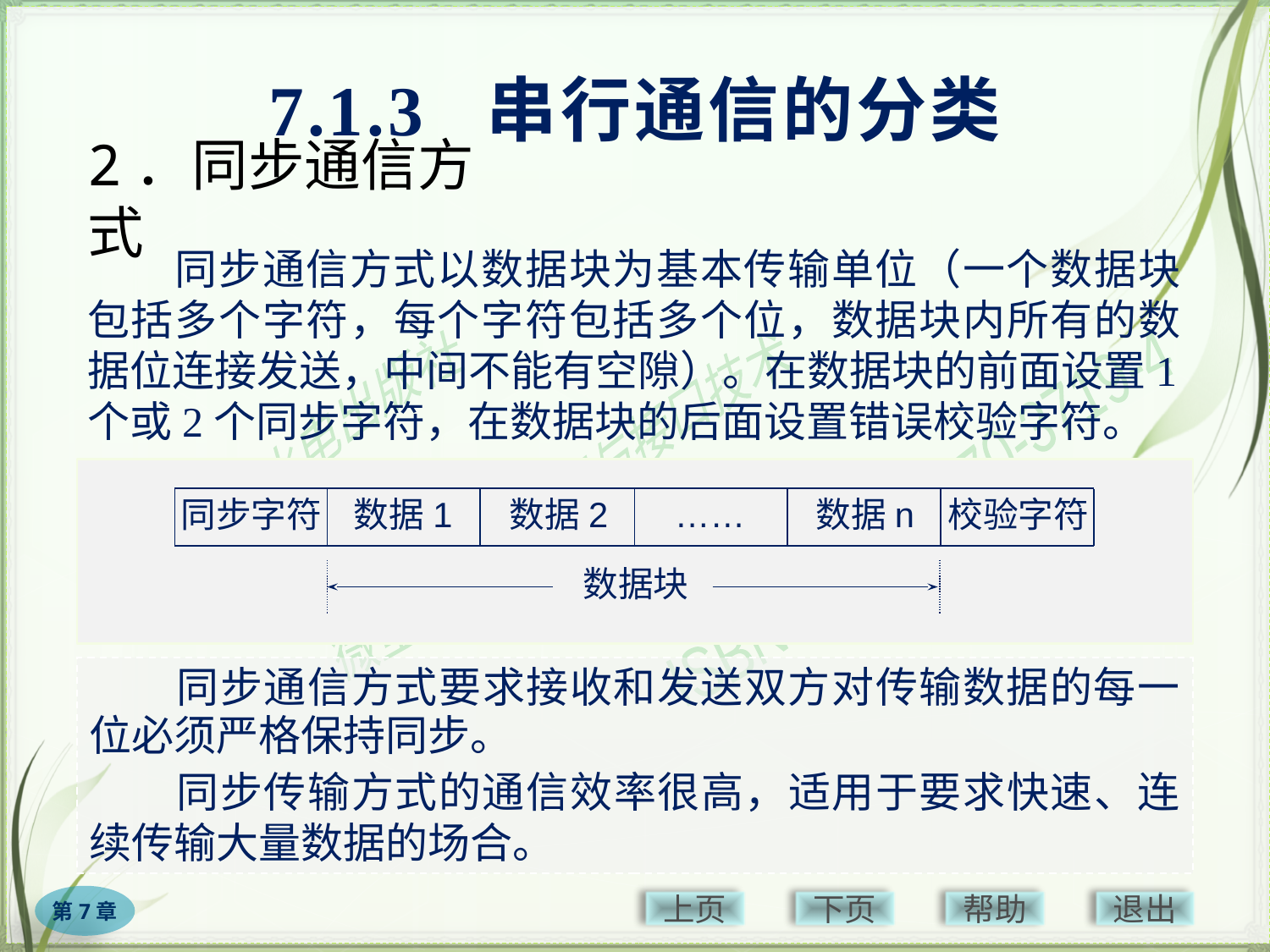

7.1.3  串行通信的分类
# 2．同步通信方式
　　同步通信方式以数据块为基本传输单位（一个数据块包括多个字符，每个字符包括多个位，数据块内所有的数据位连接发送，中间不能有空隙）。在数据块的前面设置1个或2个同步字符，在数据块的后面设置错误校验字符。

同步字符
数据1
数据2
……
数据n
校验字符
数据块
　　同步通信方式要求接收和发送双方对传输数据的每一位必须严格保持同步。
　　同步传输方式的通信效率很高，适用于要求快速、连续传输大量数据的场合。